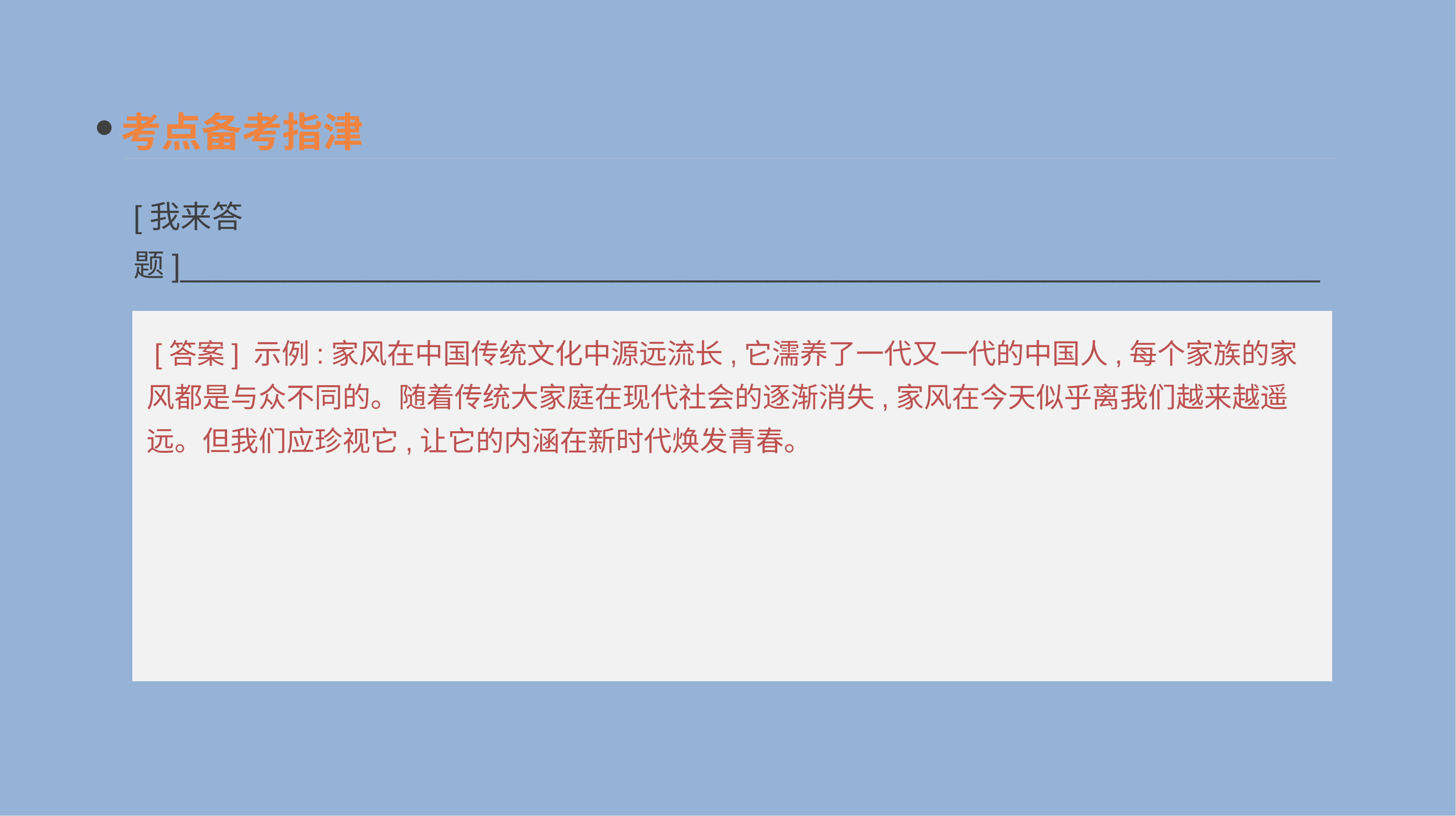

考点备考指津

[我来答题]___________________________________________________________________________
_____________________________________________________________________________________

 [答案] 示例:家风在中国传统文化中源远流长,它濡养了一代又一代的中国人,每个家族的家风都是与众不同的。随着传统大家庭在现代社会的逐渐消失,家风在今天似乎离我们越来越遥远。但我们应珍视它,让它的内涵在新时代焕发青春。